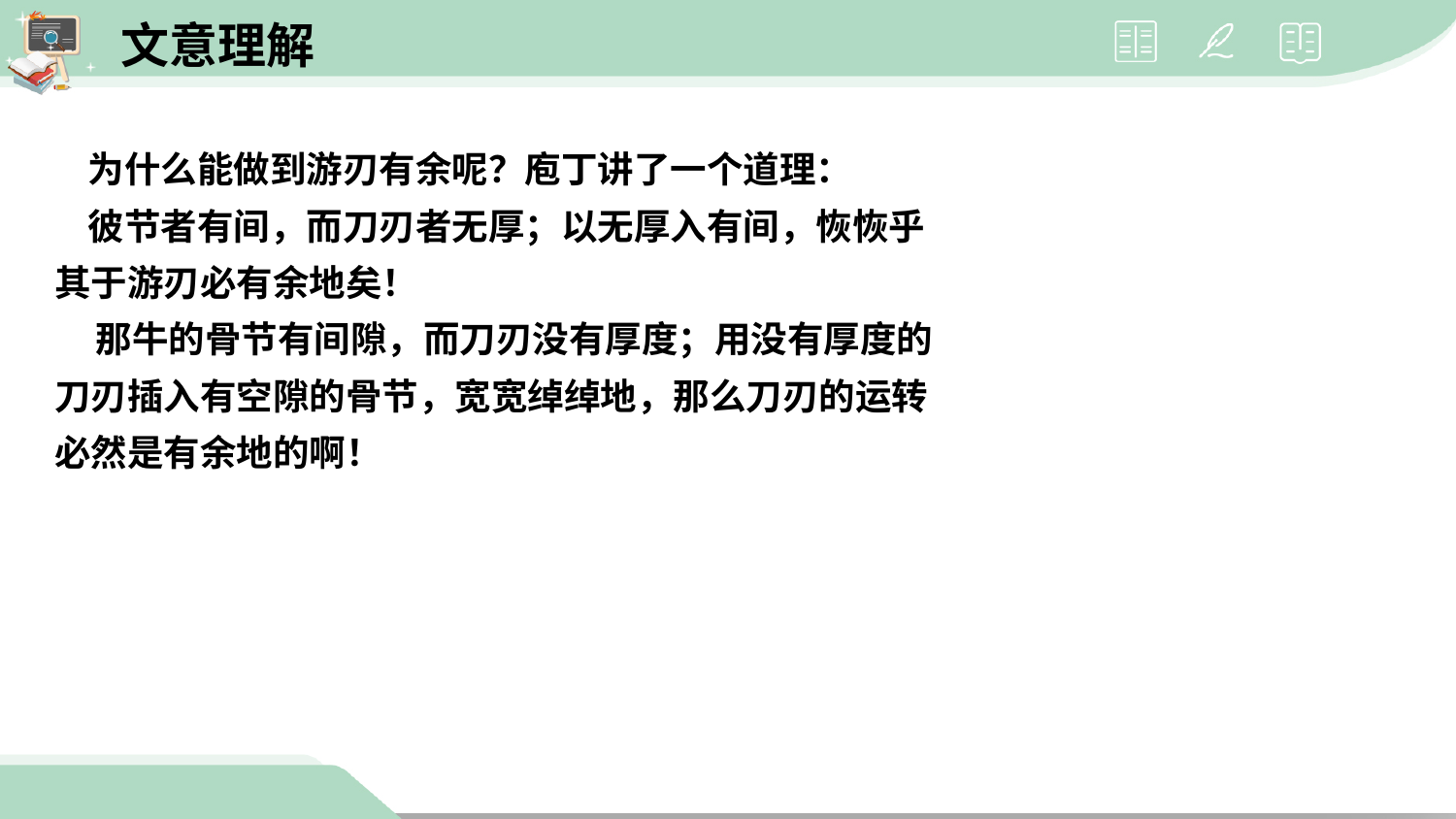

文意理解
   为什么能做到游刃有余呢？庖丁讲了一个道理：
   彼节者有间，而刀刃者无厚；以无厚入有间，恢恢乎其于游刃必有余地矣！
    那牛的骨节有间隙，而刀刃没有厚度；用没有厚度的刀刃插入有空隙的骨节，宽宽绰绰地，那么刀刃的运转必然是有余地的啊！